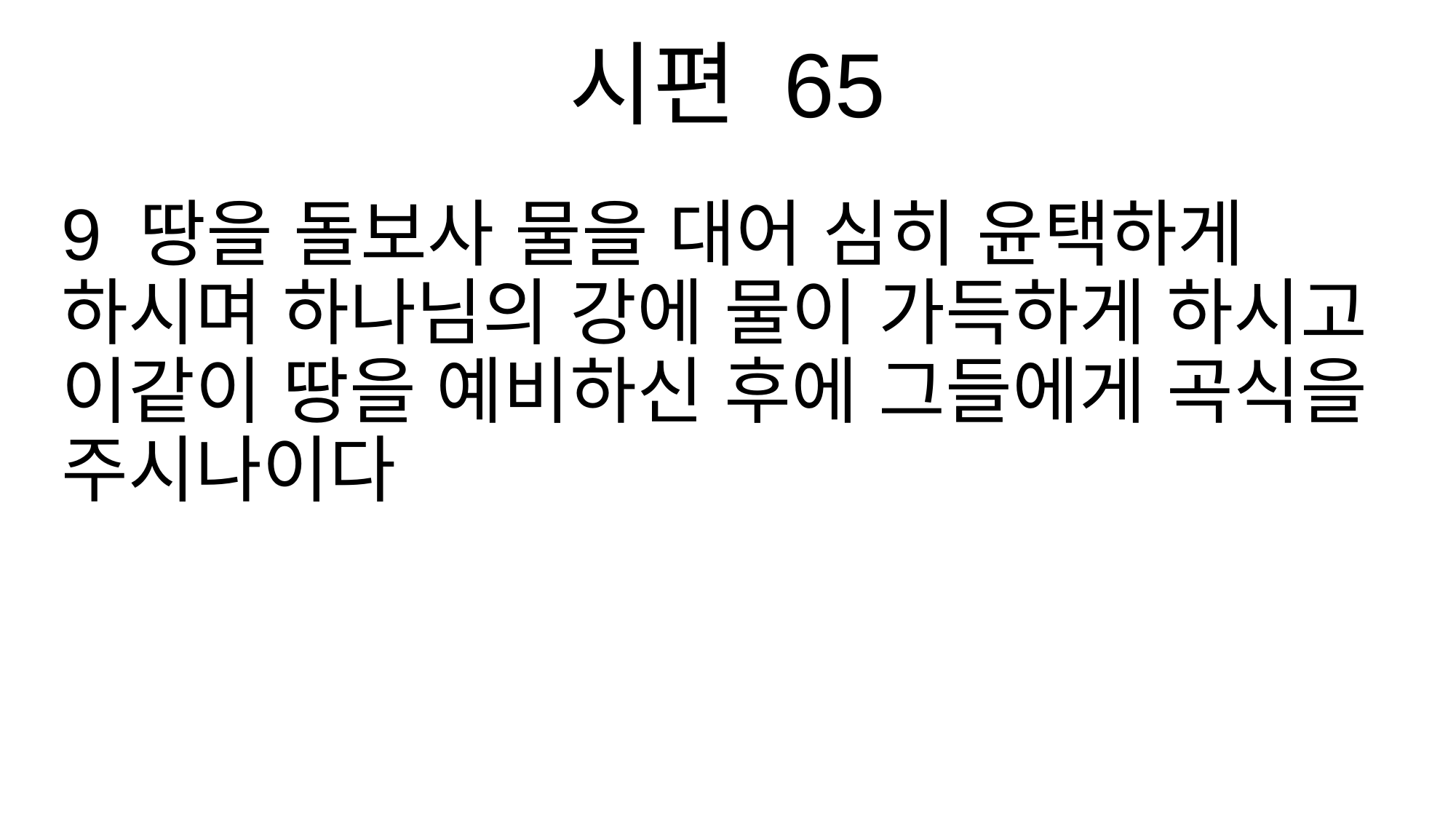

시편 65
9 땅을 돌보사 물을 대어 심히 윤택하게 하시며 하나님의 강에 물이 가득하게 하시고 이같이 땅을 예비하신 후에 그들에게 곡식을 주시나이다